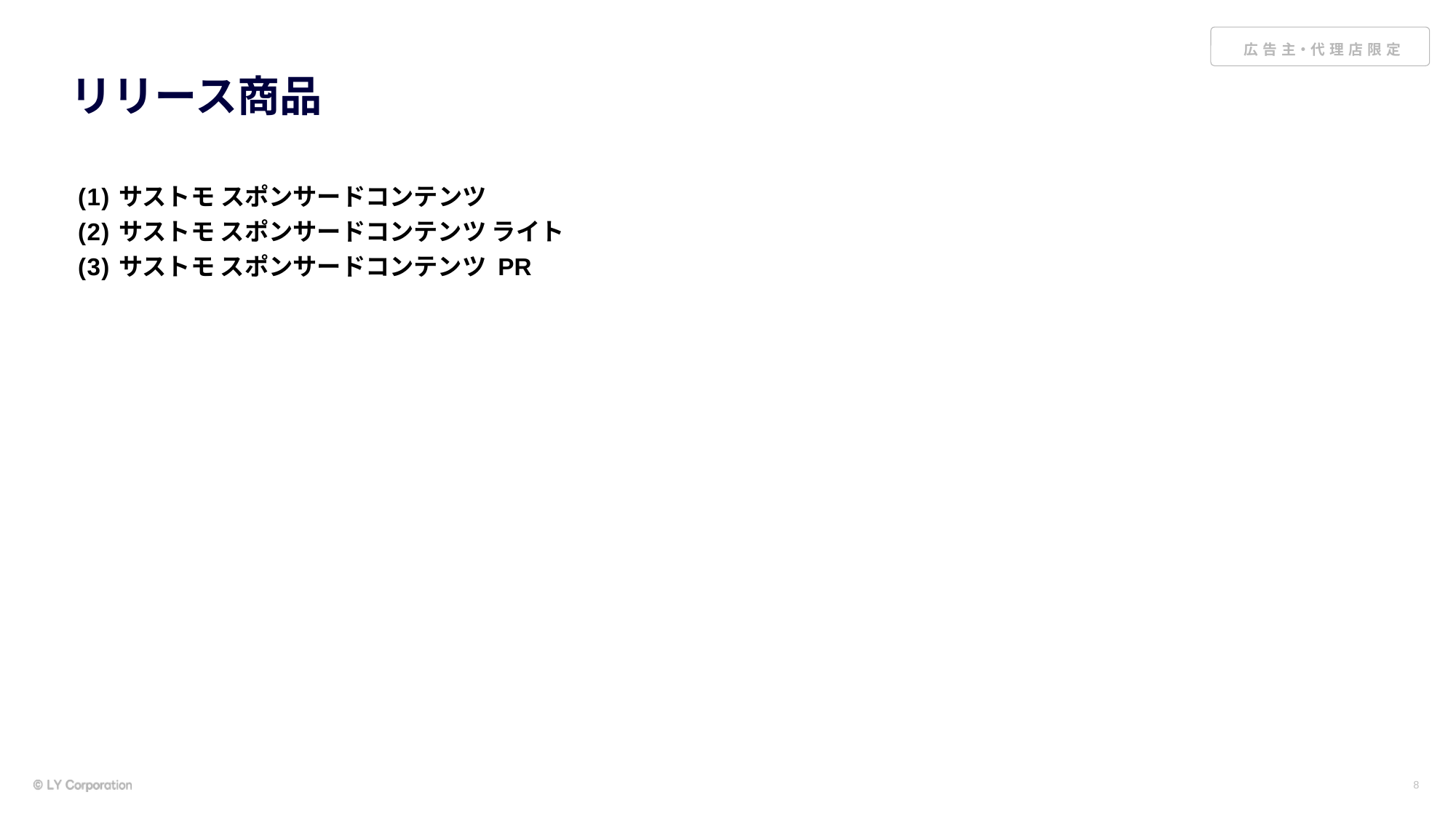

# リリース商品
サストモ スポンサードコンテンツ
サストモ スポンサードコンテンツ ライト
サストモ スポンサードコンテンツ PR